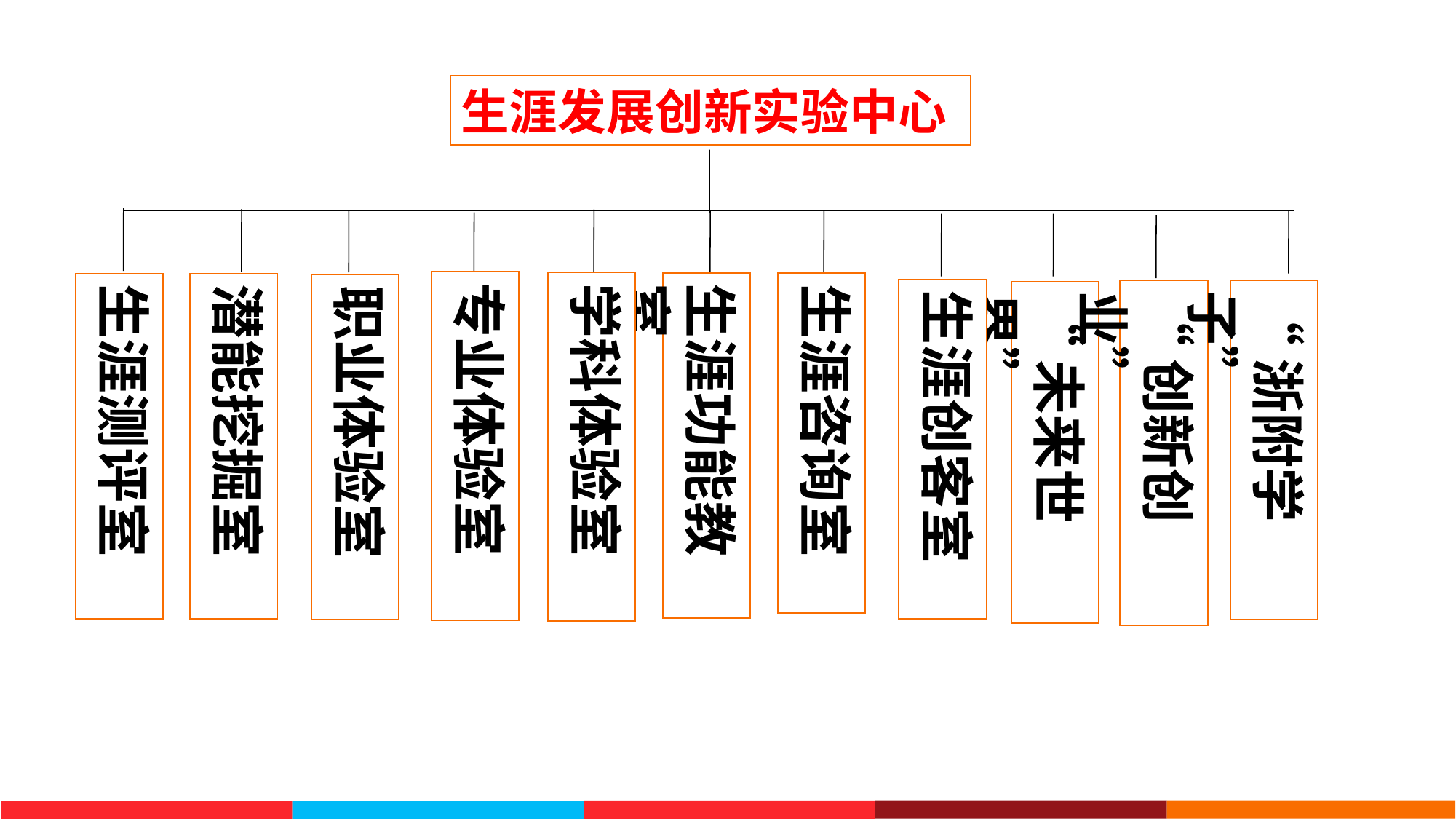

生涯发展创新实验中心
专业体验室
学科体验室
生涯功能教室
生涯咨询室
生涯测评室
潜能挖掘室
职业体验室
生涯创客室
“浙附学子”
“创新创业”
“未来世界”